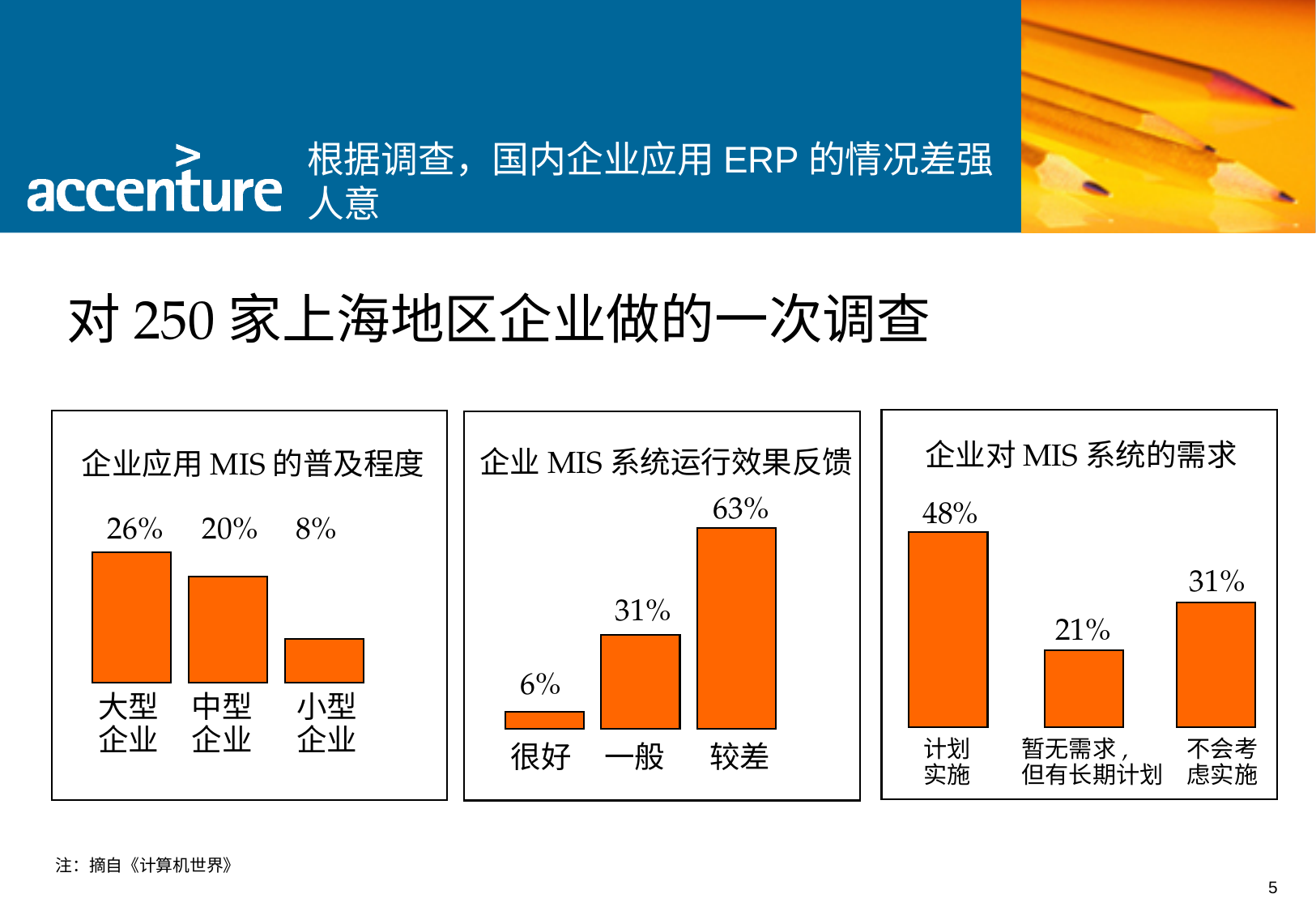

根据调查，国内企业应用ERP的情况差强人意
对250家上海地区企业做的一次调查

企业对MIS系统的需求
48%

31%

21%

计划
实施
暂无需求,
但有长期计划
不会考
虑实施

企业应用MIS的普及程度
26%
20%
8%

大型
企业
中型
企业
小型
企业

企业MIS系统运行效果反馈
63%

31%

6%

很好
一般
较差
注：摘自《计算机世界》
5